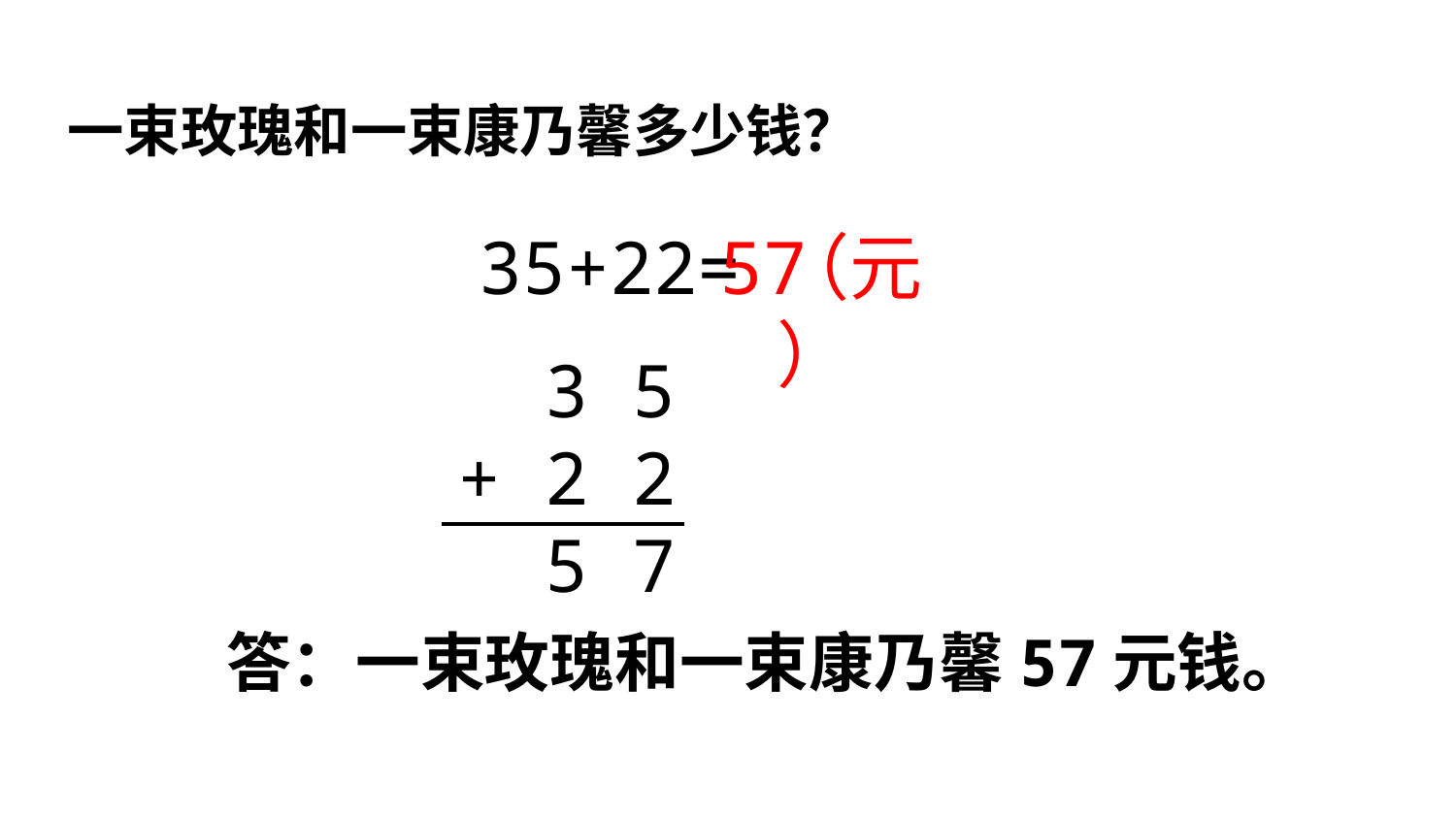

一束玫瑰和一束康乃馨多少钱？
35+22=
57
（元）
  3 5
+ 2 2
  5 7
答：一束玫瑰和一束康乃馨57元钱。